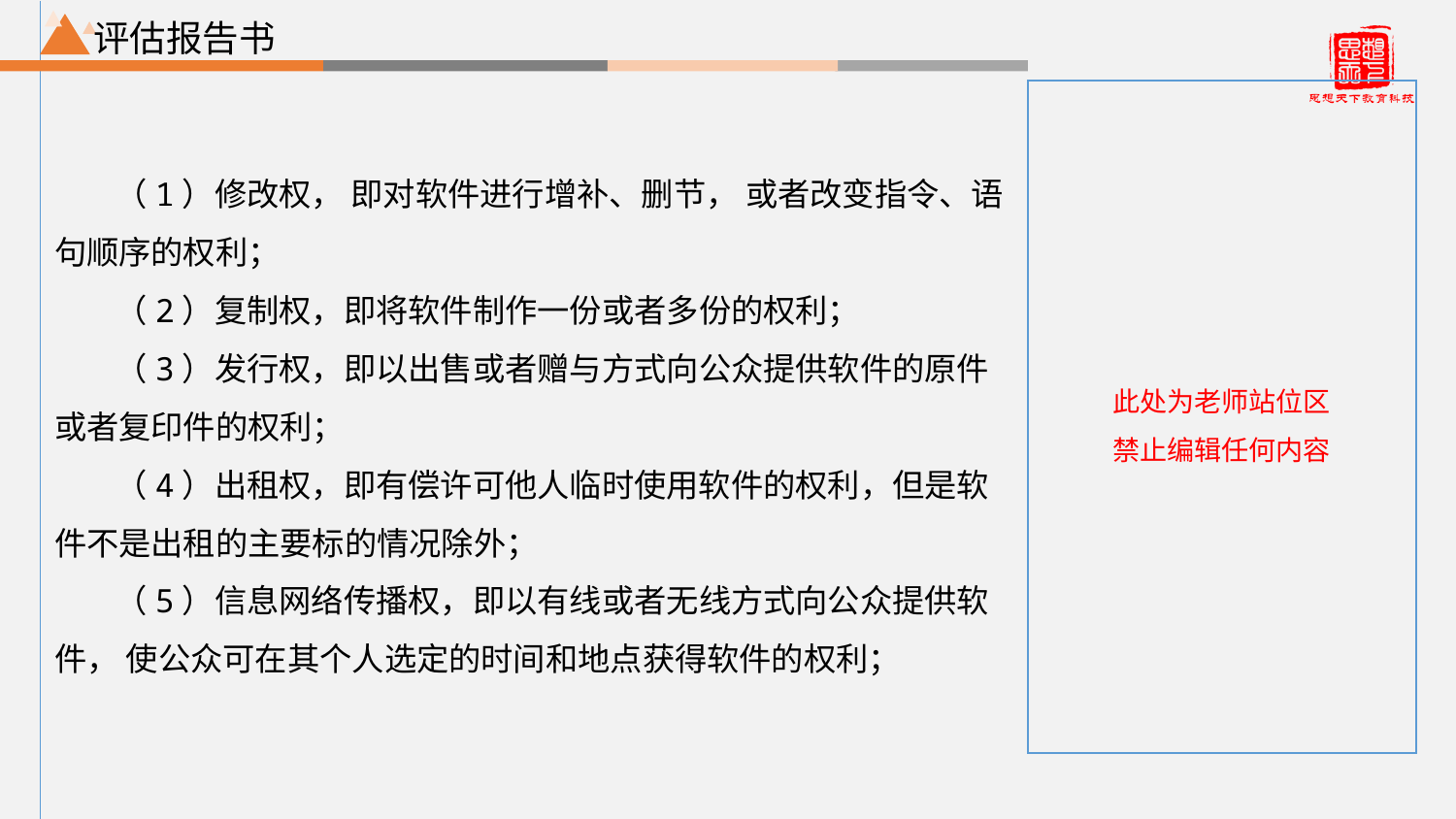

评估报告书
（1）修改权， 即对软件进行增补、删节， 或者改变指令、语句顺序的权利；
（2）复制权，即将软件制作一份或者多份的权利；
（3）发行权，即以出售或者赠与方式向公众提供软件的原件或者复印件的权利；
（4）出租权，即有偿许可他人临时使用软件的权利，但是软件不是出租的主要标的情况除外；
（5）信息网络传播权，即以有线或者无线方式向公众提供软件， 使公众可在其个人选定的时间和地点获得软件的权利；

129